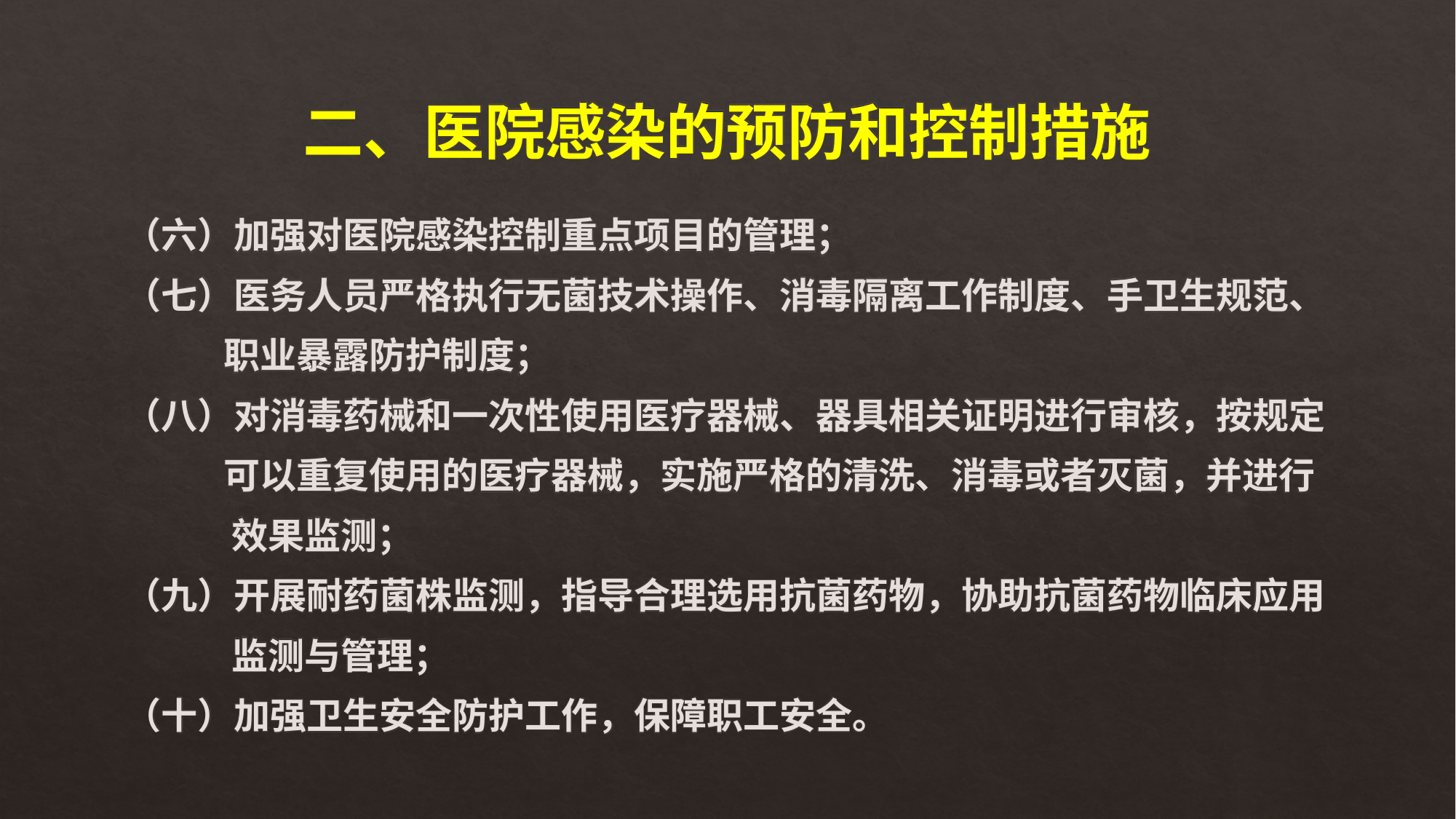

# 二、医院感染的预防和控制措施
（六）加强对医院感染控制重点项目的管理；
（七）医务人员严格执行无菌技术操作、消毒隔离工作制度、手卫生规范、
           职业暴露防护制度；
（八）对消毒药械和一次性使用医疗器械、器具相关证明进行审核，按规定
           可以重复使用的医疗器械，实施严格的清洗、消毒或者灭菌，并进行
            效果监测；
（九）开展耐药菌株监测，指导合理选用抗菌药物，协助抗菌药物临床应用
            监测与管理；
（十）加强卫生安全防护工作，保障职工安全。